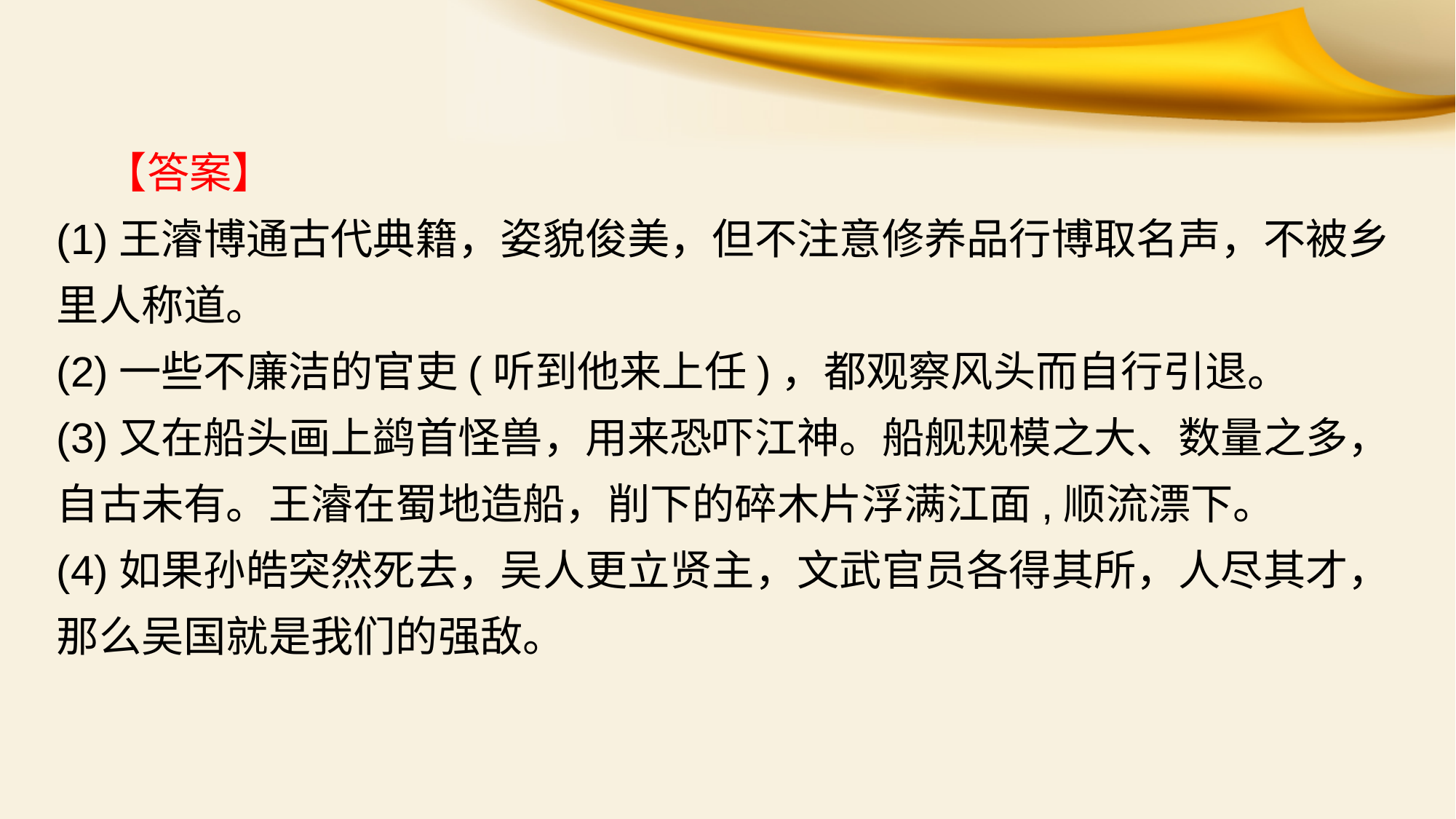

【答案】
(1)王濬博通古代典籍，姿貌俊美，但不注意修养品行博取名声，不被乡里人称道。
(2)一些不廉洁的官吏(听到他来上任)，都观察风头而自行引退。
(3)又在船头画上鹢首怪兽，用来恐吓江神。船舰规模之大、数量之多，自古未有。王濬在蜀地造船，削下的碎木片浮满江面,顺流漂下。
(4)如果孙皓突然死去，吴人更立贤主，文武官员各得其所，人尽其才，那么吴国就是我们的强敌。